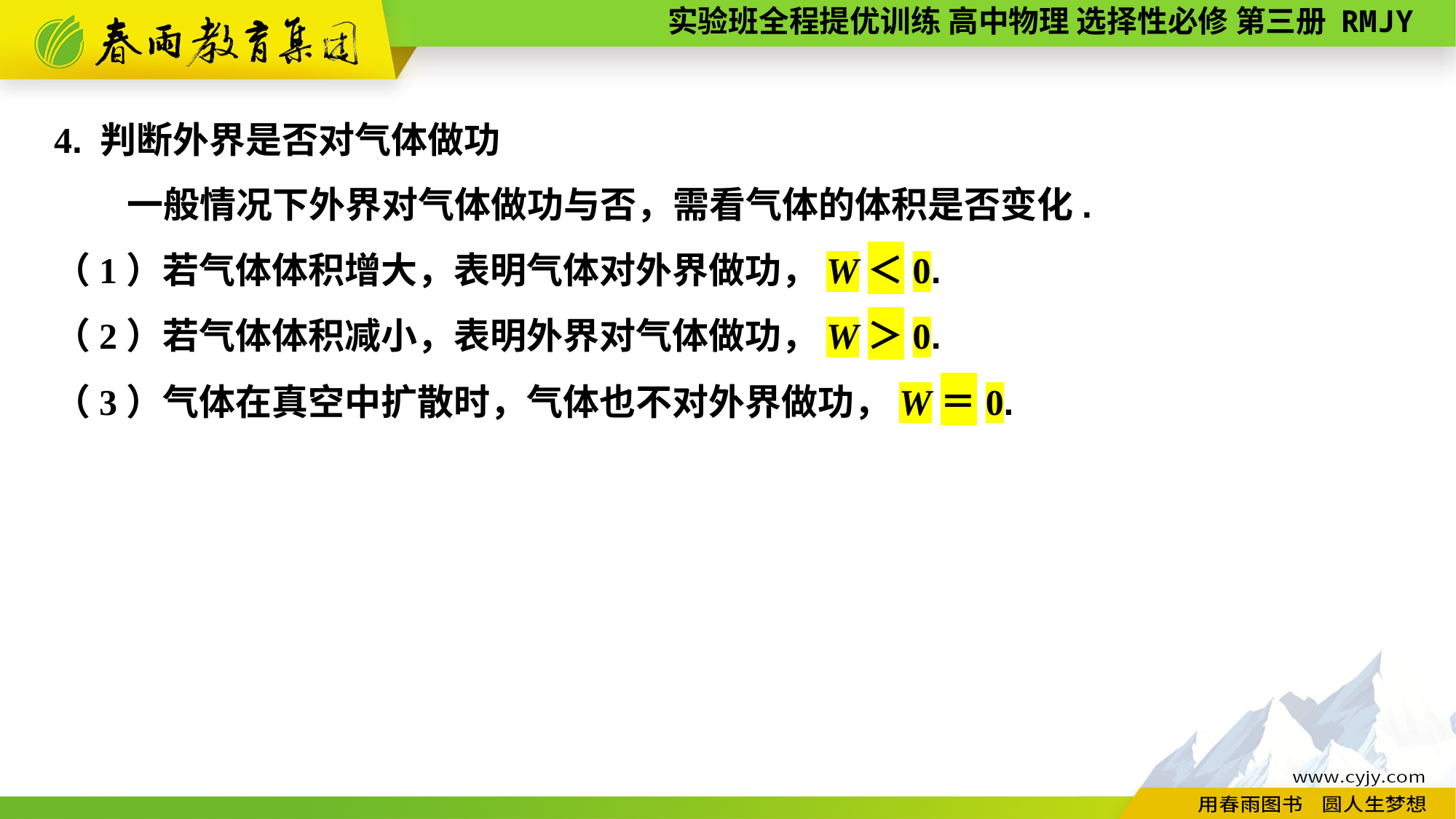

4. 判断外界是否对气体做功
　　一般情况下外界对气体做功与否，需看气体的体积是否变化.
（1）若气体体积增大，表明气体对外界做功，W＜0.
（2）若气体体积减小，表明外界对气体做功，W＞0.
（3）气体在真空中扩散时，气体也不对外界做功，W＝0.